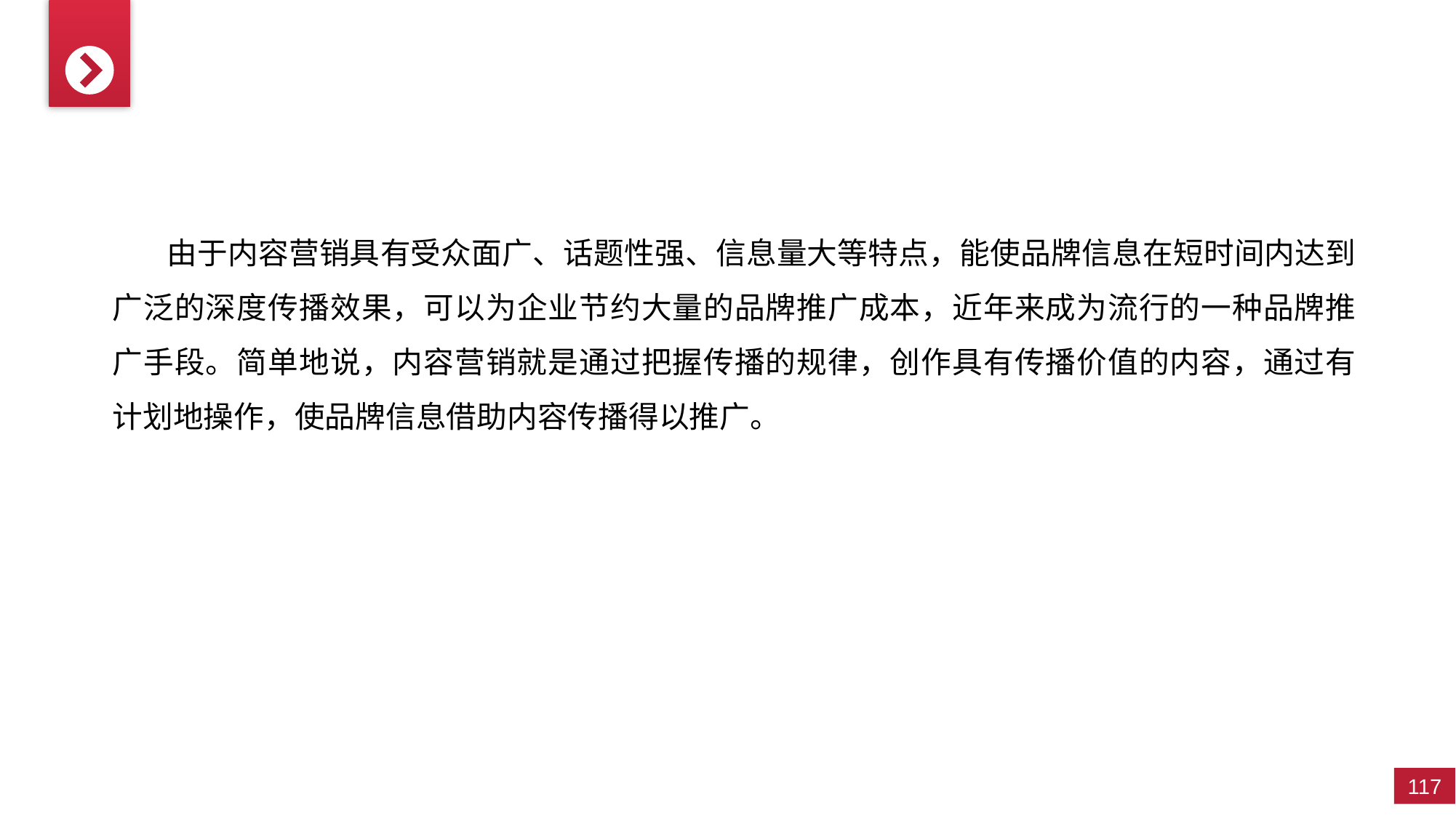

由于内容营销具有受众面广、话题性强、信息量大等特点，能使品牌信息在短时间内达到广泛的深度传播效果，可以为企业节约大量的品牌推广成本，近年来成为流行的一种品牌推广手段。简单地说，内容营销就是通过把握传播的规律，创作具有传播价值的内容，通过有计划地操作，使品牌信息借助内容传播得以推广。